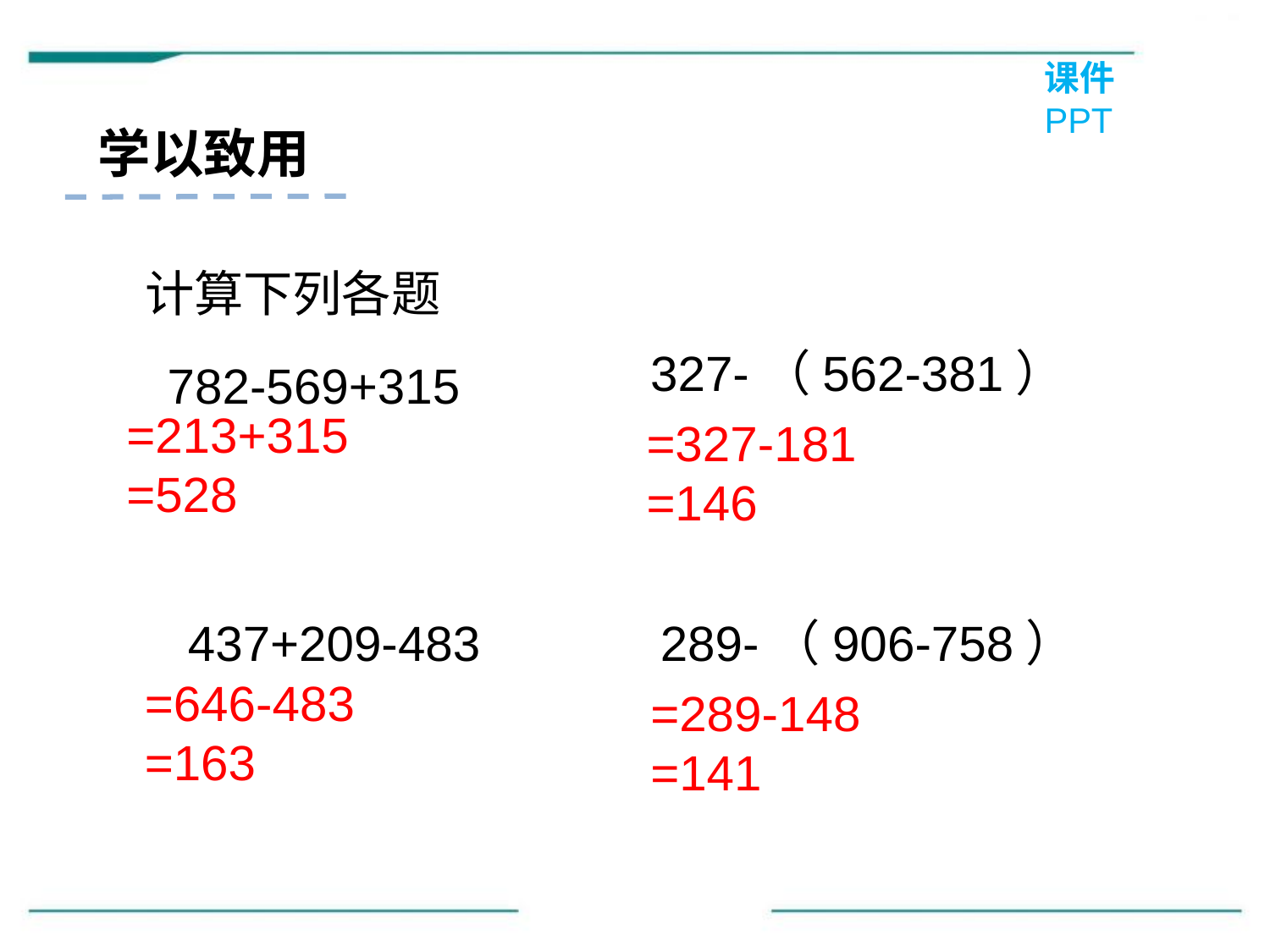

课件PPT
学以致用

计算下列各题
327-（562-381）
782-569+315
=213+315
=528
=327-181
=146
437+209-483
289-（906-758）
=646-483
=163
=289-148
=141